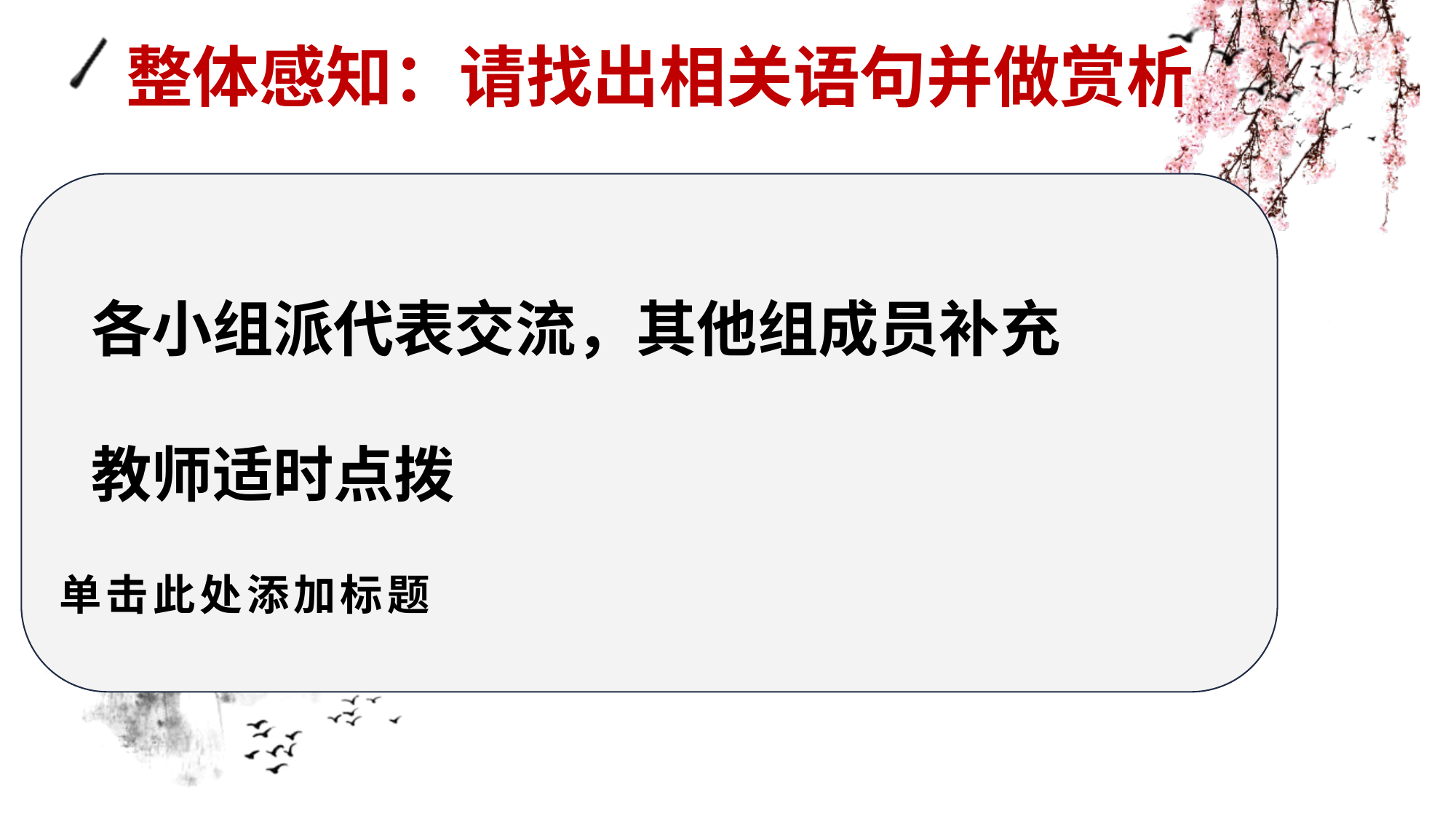

# 单击此处添加标题
      整体感知：请找出相关语句并做赏析

各小组派代表交流，其他组成员补充

教师适时点拨